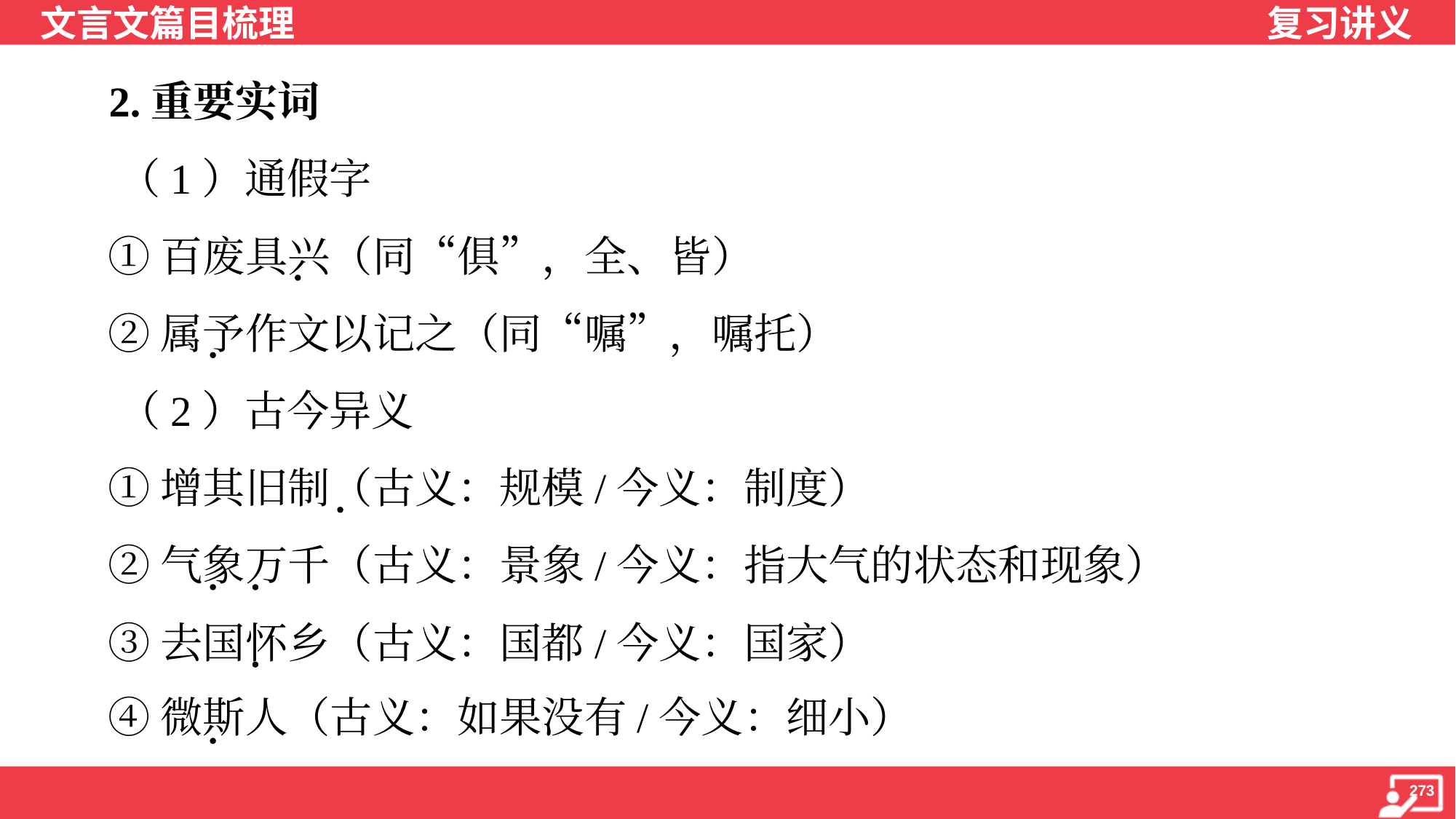

2.重要实词
    （1）通假字
    ①百废具兴（同“俱”，全、皆）
    ②属予作文以记之（同“嘱”，嘱托）
    （2）古今异义
    ①增其旧制（古义：规模/今义：制度）
    ②气象万千（古义：景象/今义：指大气的状态和现象）
    ③去国怀乡（古义：国都/今义：国家）
    ④微斯人（古义：如果没有/今义：细小）